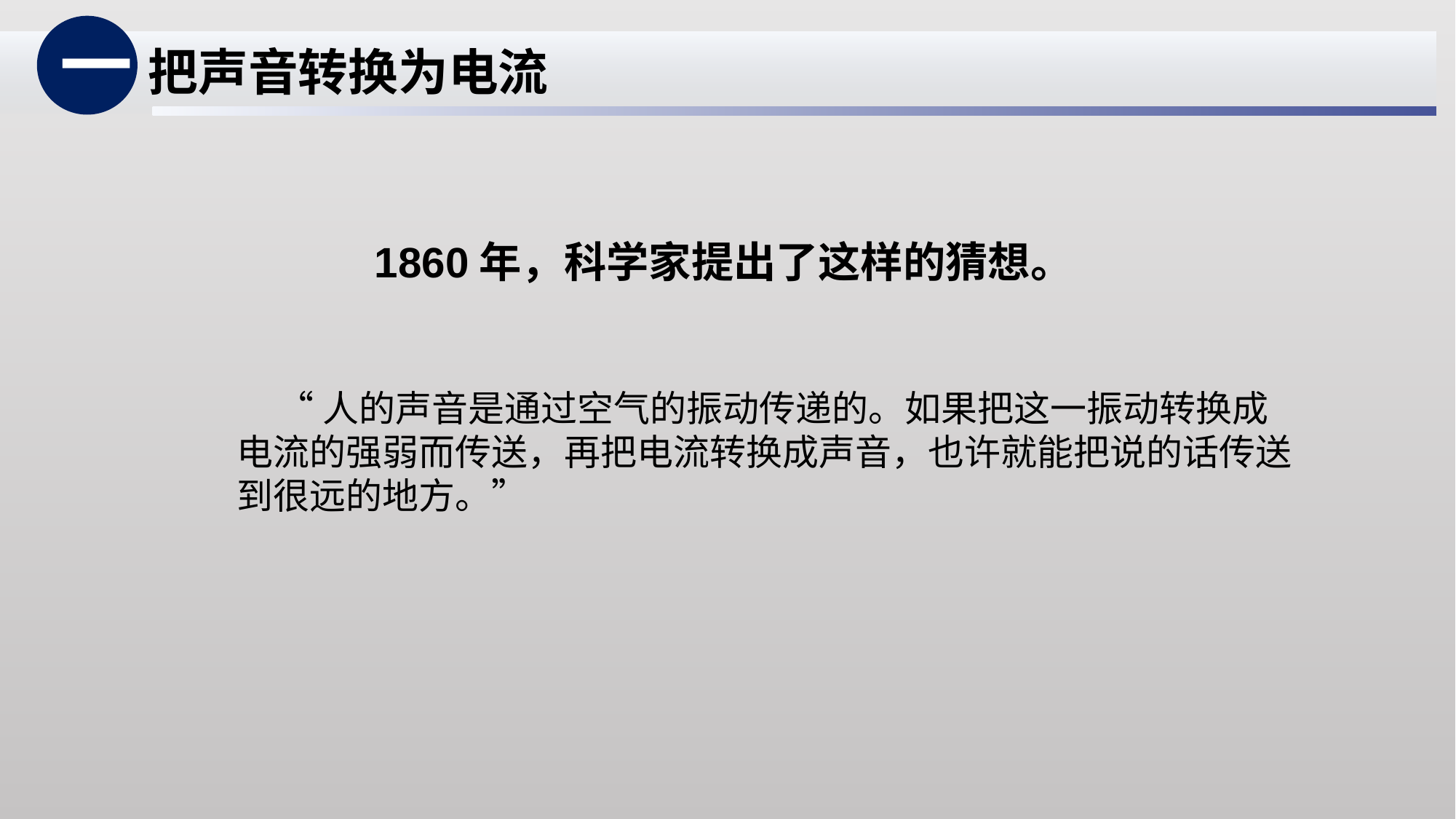

一

把声音转换为电流

1860年，科学家提出了这样的猜想。
     “人的声音是通过空气的振动传递的。如果把这一振动转换成电流的强弱而传送，再把电流转换成声音，也许就能把说的话传送到很远的地方。”